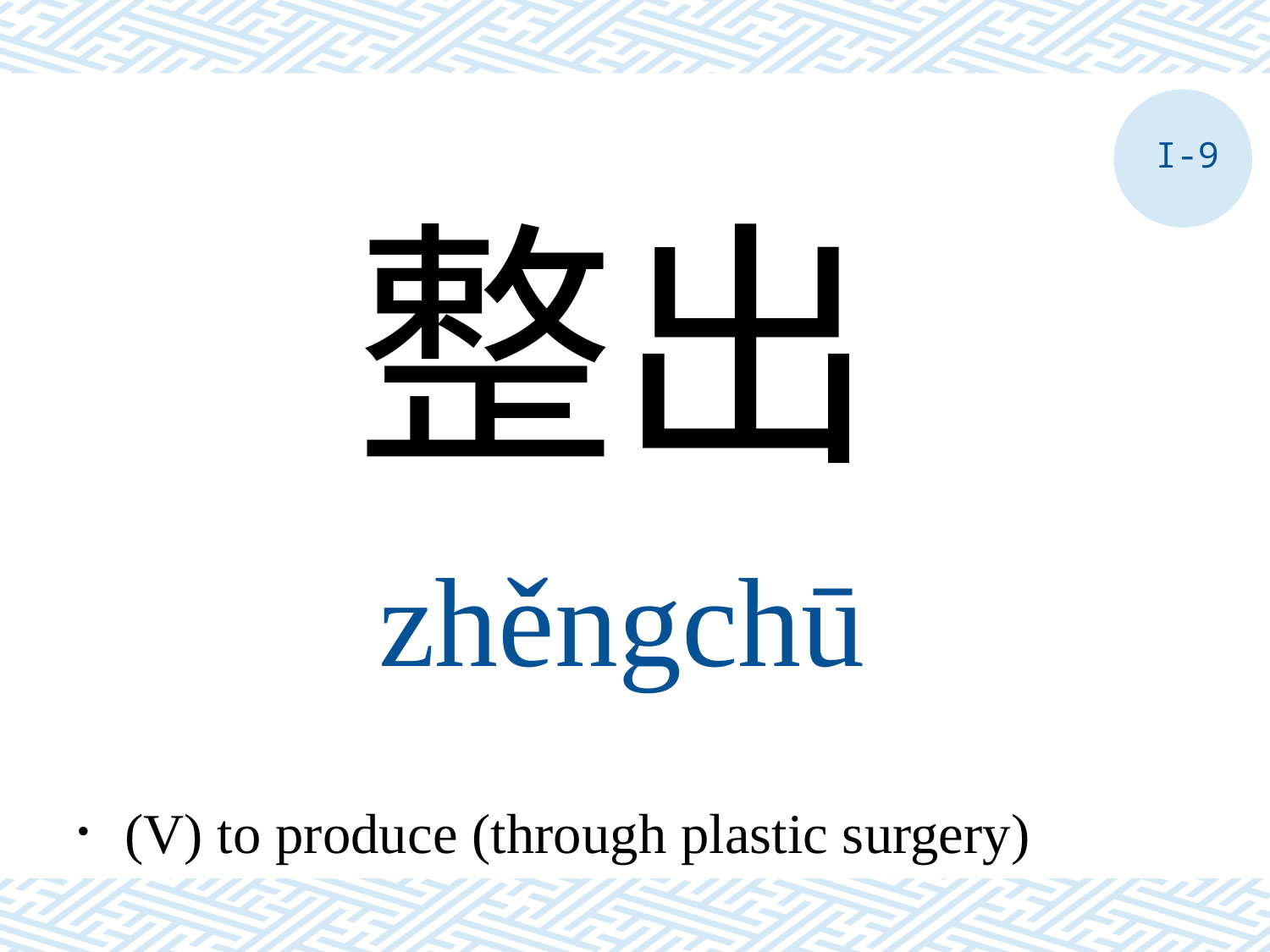

I-9

整出
zhěngchū
．(V) to produce (through plastic surgery)